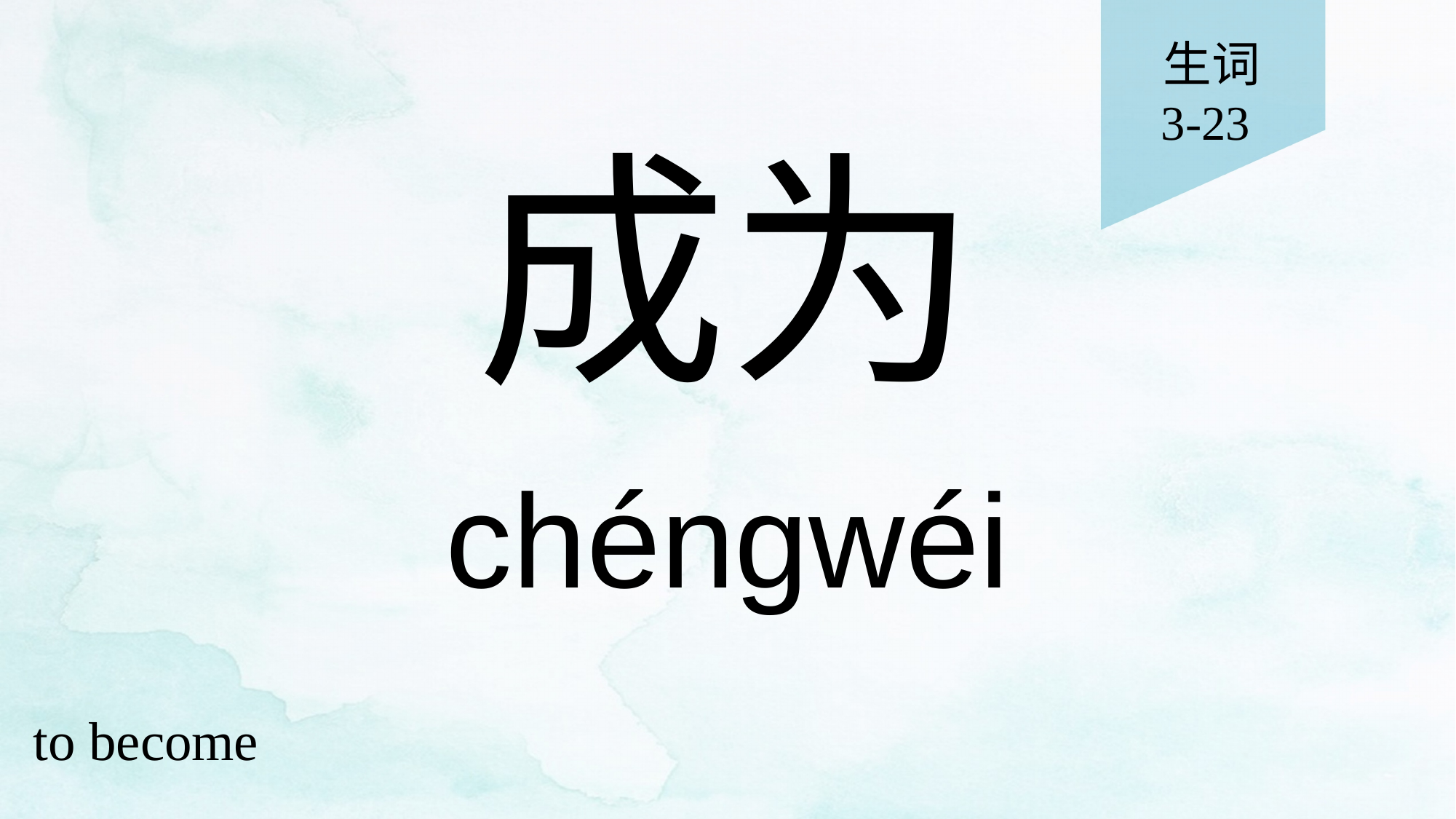

生词
3-23
# 成为
chéngwéi
to become